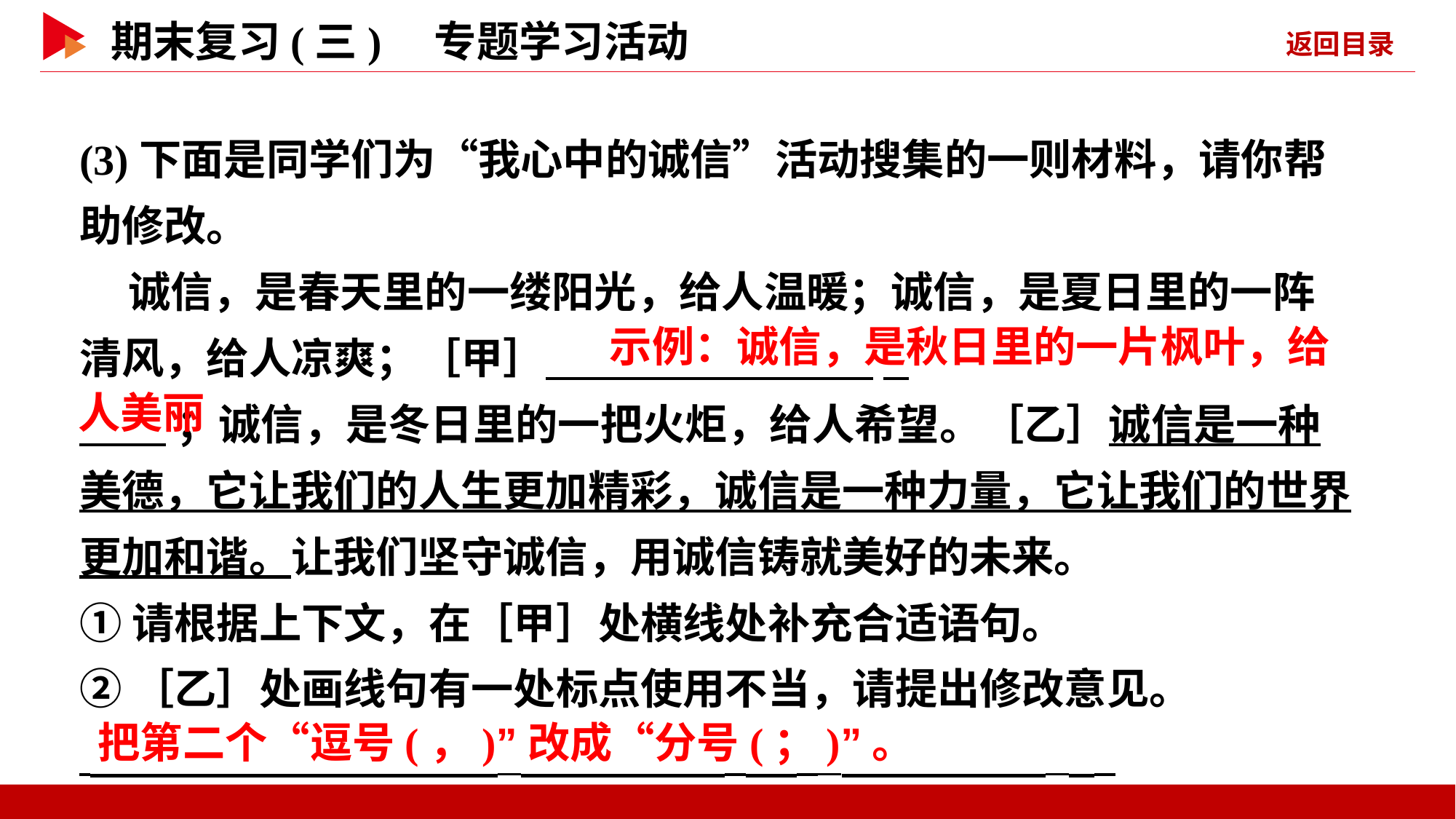

(3)下面是同学们为“我心中的诚信”活动搜集的一则材料，请你帮助修改。
    诚信，是春天里的一缕阳光，给人温暖；诚信，是夏日里的一阵清风，给人凉爽；［甲］                                  _
         ；诚信，是冬日里的一把火炬，给人希望。［乙］诚信是一种美德，它让我们的人生更加精彩，诚信是一种力量，它让我们的世界更加和谐。让我们坚守诚信，用诚信铸就美好的未来。
①请根据上下文，在［甲］处横线处补充合适语句。
②［乙］处画线句有一处标点使用不当，请提出修改意见。
                                             _
 示例：诚信，是秋日里的一片枫叶，给
人美丽
 把第二个“逗号(，)”改成“分号(；)”。